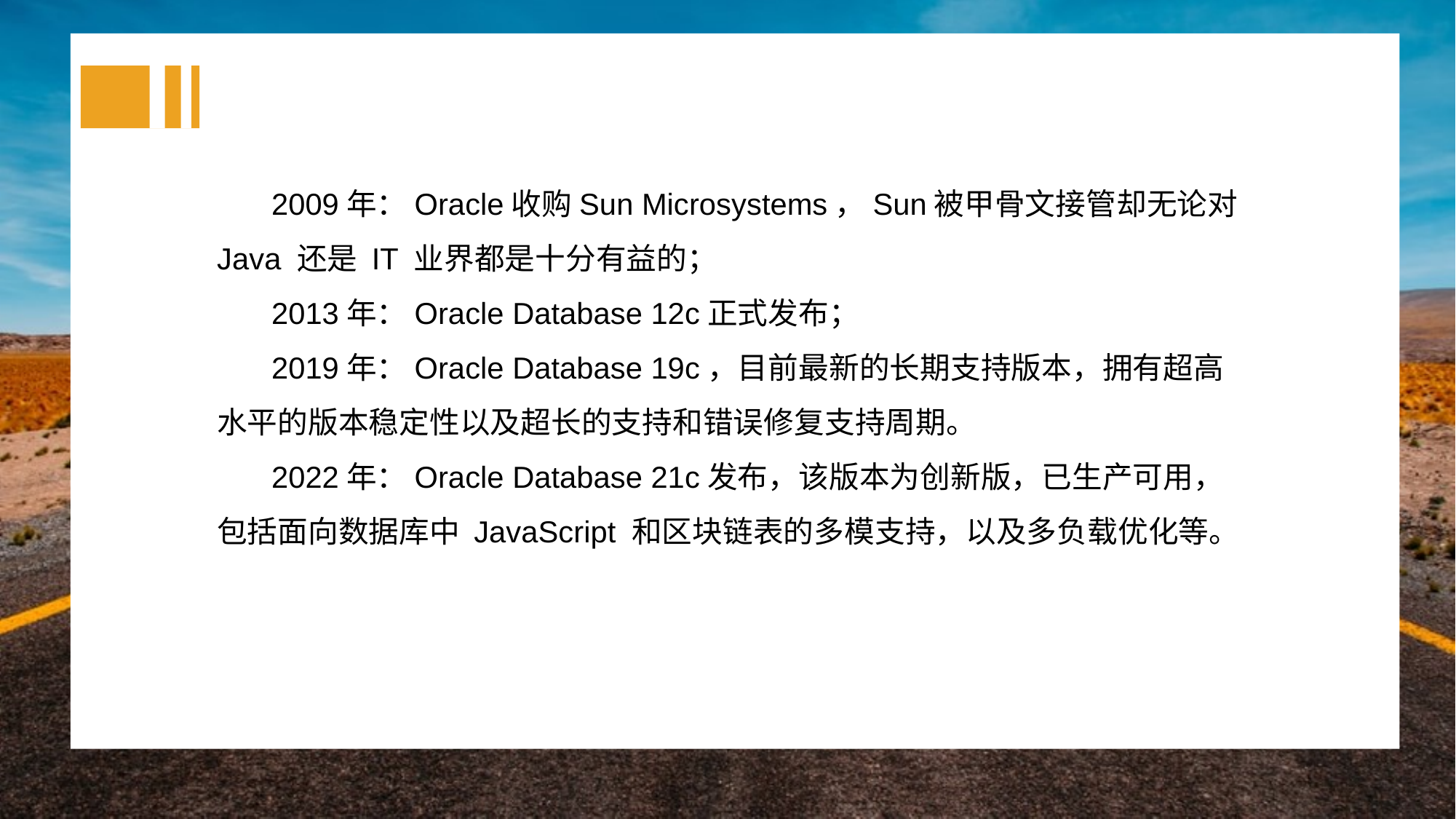

2009年：Oracle收购Sun Microsystems，Sun被甲骨文接管却无论对 Java 还是 IT 业界都是十分有益的；
2013年：Oracle Database 12c正式发布；
2019年：Oracle Database 19c，目前最新的长期支持版本，拥有超高水平的版本稳定性以及超长的支持和错误修复支持周期。
2022年：Oracle Database 21c发布，该版本为创新版，已生产可用，包括面向数据库中 JavaScript 和区块链表的多模支持，以及多负载优化等。